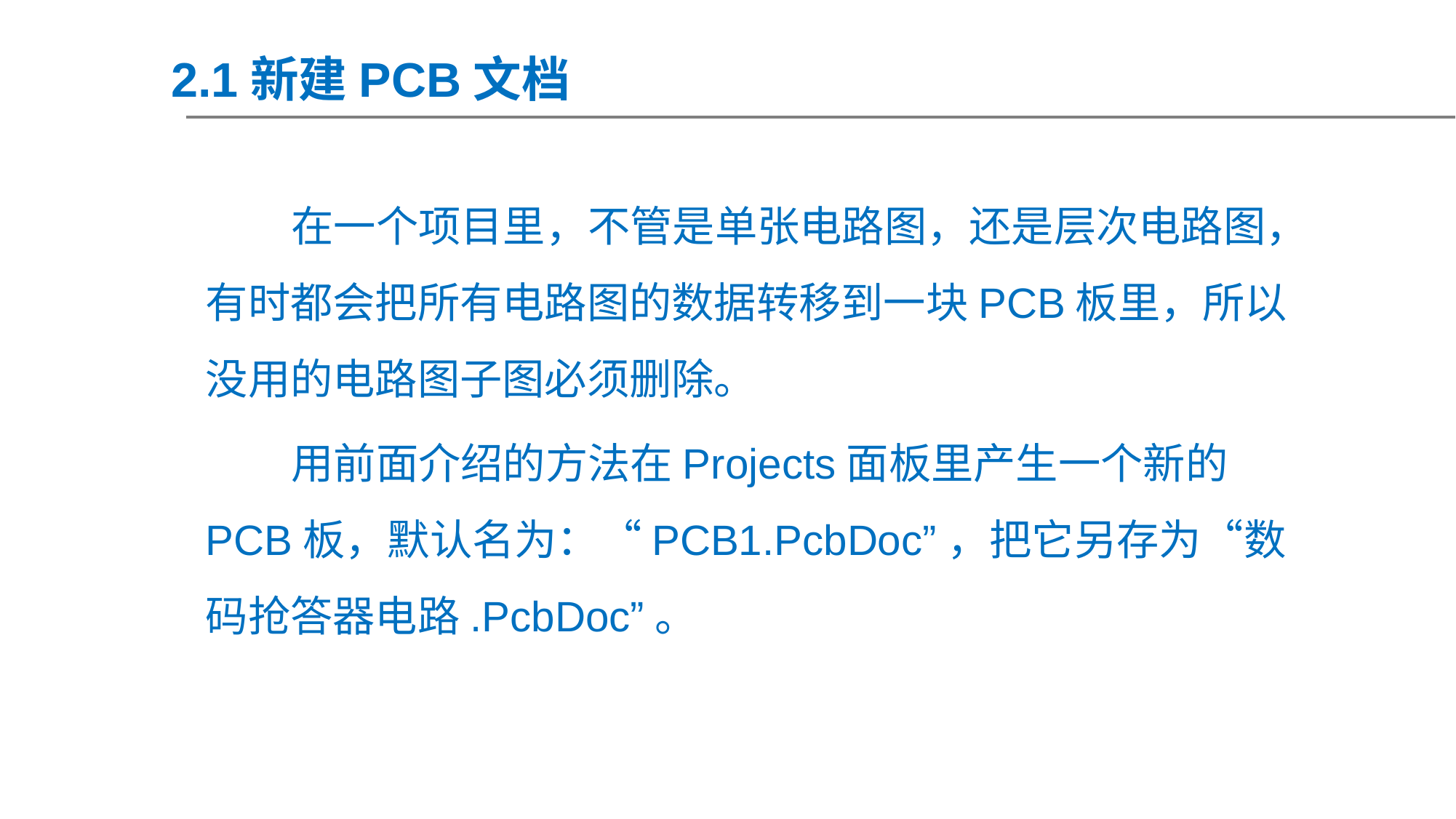

2.1新建PCB文档
在一个项目里，不管是单张电路图，还是层次电路图，有时都会把所有电路图的数据转移到一块PCB板里，所以没用的电路图子图必须删除。
用前面介绍的方法在Projects面板里产生一个新的PCB板，默认名为：“PCB1.PcbDoc”，把它另存为“数码抢答器电路.PcbDoc”。